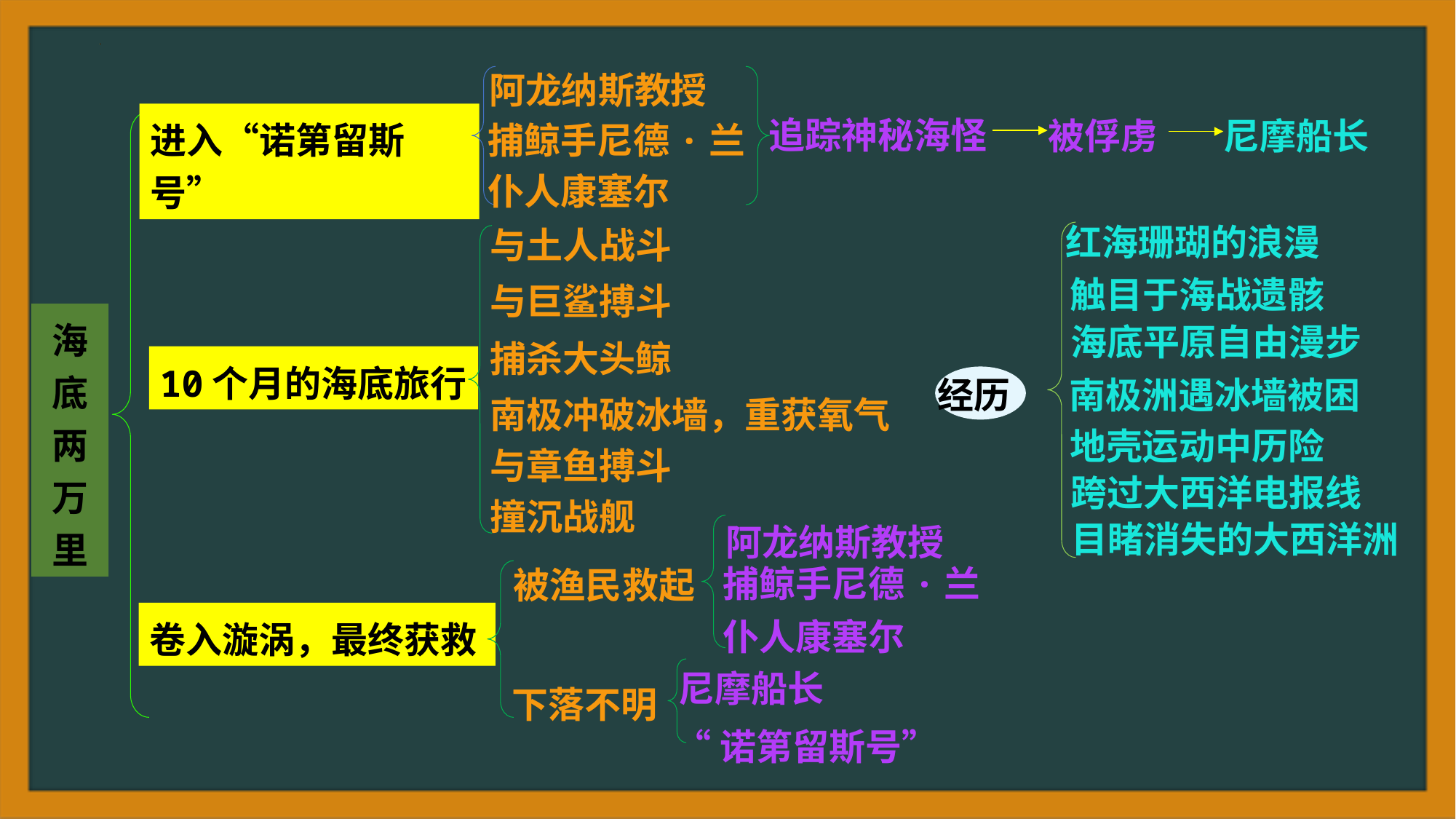

阿龙纳斯教授

追踪神秘海怪
尼摩船长
被俘虏
捕鲸手尼德·兰
进入“诺第留斯号”

仆人康塞尔
红海珊瑚的浪漫
与土人战斗

触目于海战遗骸
与巨鲨搏斗
海底两万里
海底平原自由漫步
捕杀大头鲸
10个月的海底旅行
南极洲遇冰墙被困
经历

南极冲破冰墙，重获氧气
地壳运动中历险
与章鱼搏斗
跨过大西洋电报线
撞沉战舰
目睹消失的大西洋洲
阿龙纳斯教授

捕鲸手尼德·兰
被渔民救起

仆人康塞尔
卷入漩涡，最终获救
尼摩船长

下落不明
“诺第留斯号”